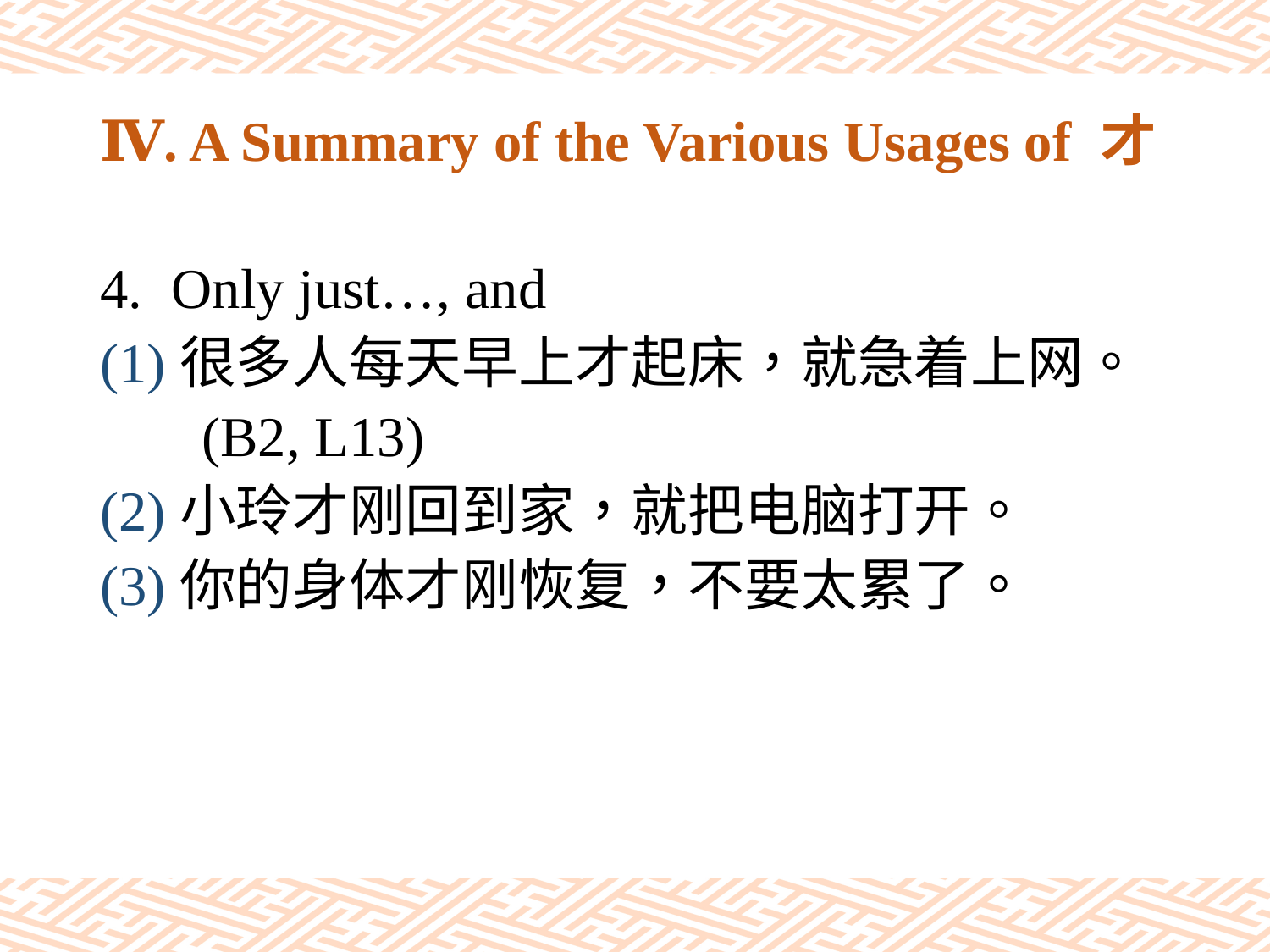

# Ⅳ. A Summary of the Various Usages of 才
Only just…, and
(1)很多人每天早上才起床，就急着上网。
   (B2, L13)
(2)小玲才刚回到家，就把电脑打开。
(3)你的身体才刚恢复，不要太累了。